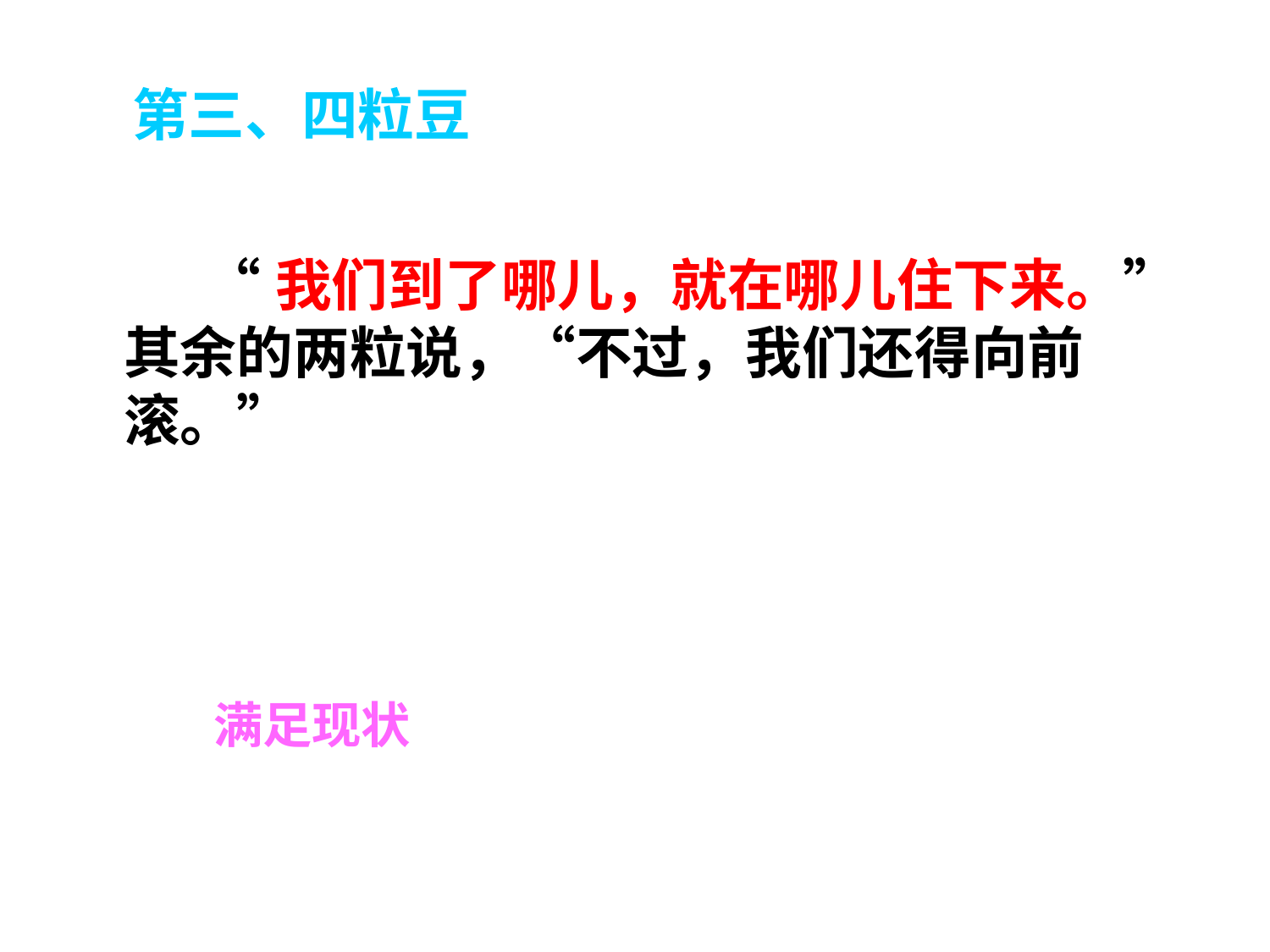

# 第三、四粒豆
          “我们到了哪儿，就在哪儿住下来。”其余的两粒说，“不过，我们还得向前滚。”

满足现状